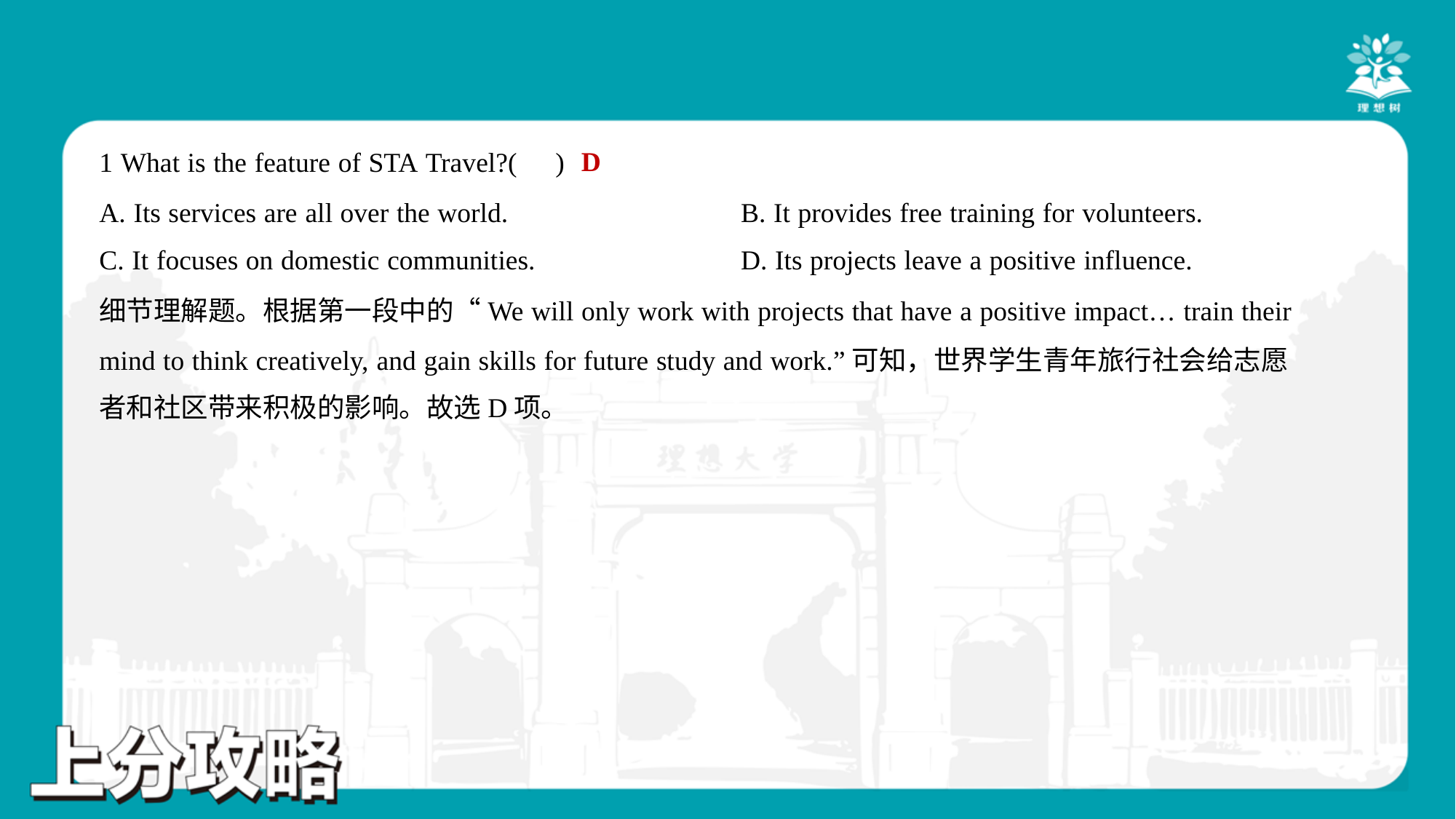

D
1 What is the feature of STA Travel?(     )
A. Its services are all over the world.	B. It provides free training for volunteers.
C. It focuses on domestic communities.	D. Its projects leave a positive influence.
细节理解题。根据第一段中的“We will only work with projects that have a positive impact… train their
mind to think creatively, and gain skills for future study and work.”可知，世界学生青年旅行社会给志愿
者和社区带来积极的影响。故选D项。